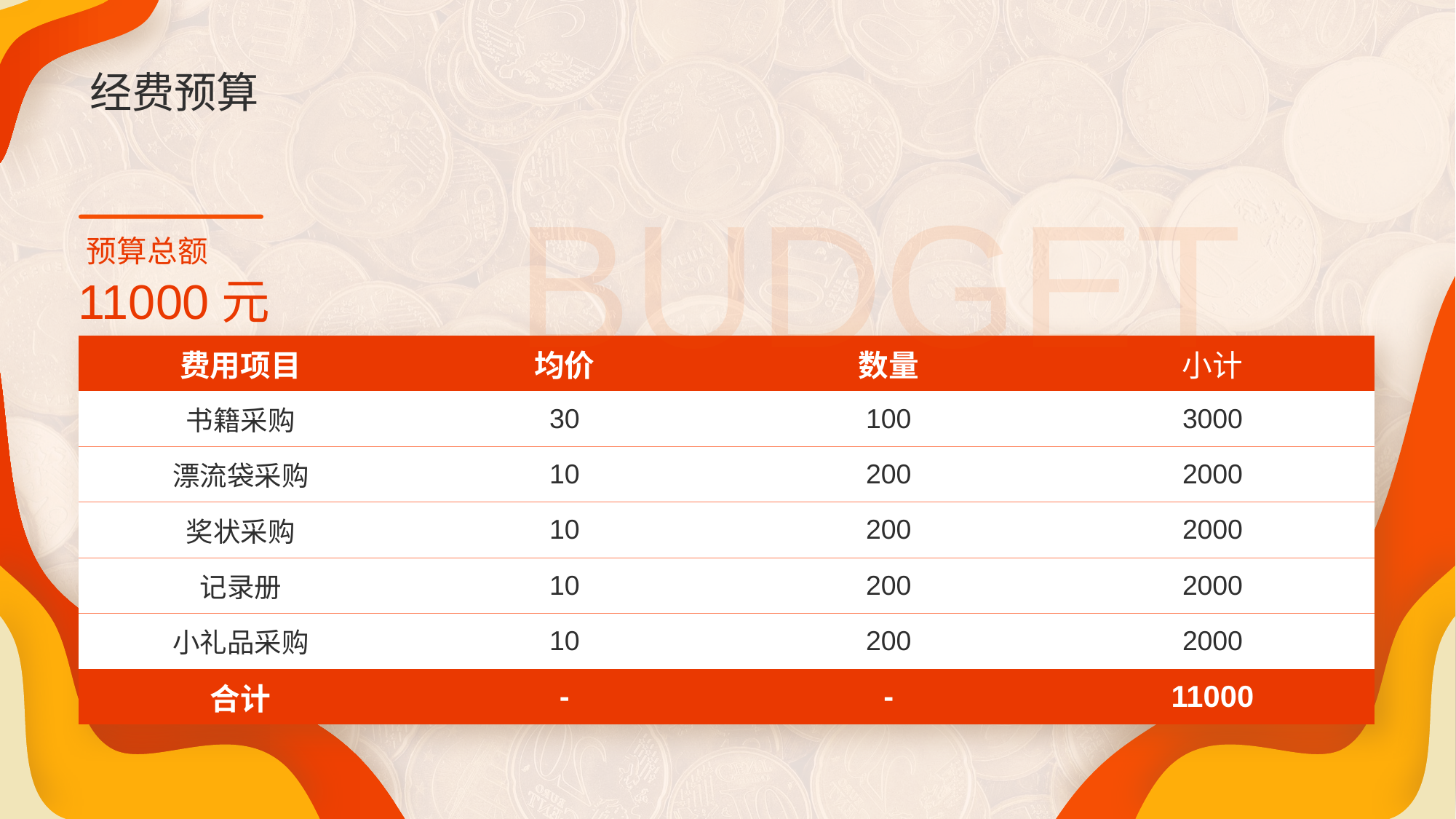

# 经费预算
BUDGET

预算总额
11000元
| 费用项目 | 均价 | 数量 | 小计 |
| --- | --- | --- | --- |
| 书籍采购 | 30 | 100 | 3000 |
| 漂流袋采购 | 10 | 200 | 2000 |
| 奖状采购 | 10 | 200 | 2000 |
| 记录册 | 10 | 200 | 2000 |
| 小礼品采购 | 10 | 200 | 2000 |
| 合计 | - | - | 11000 |